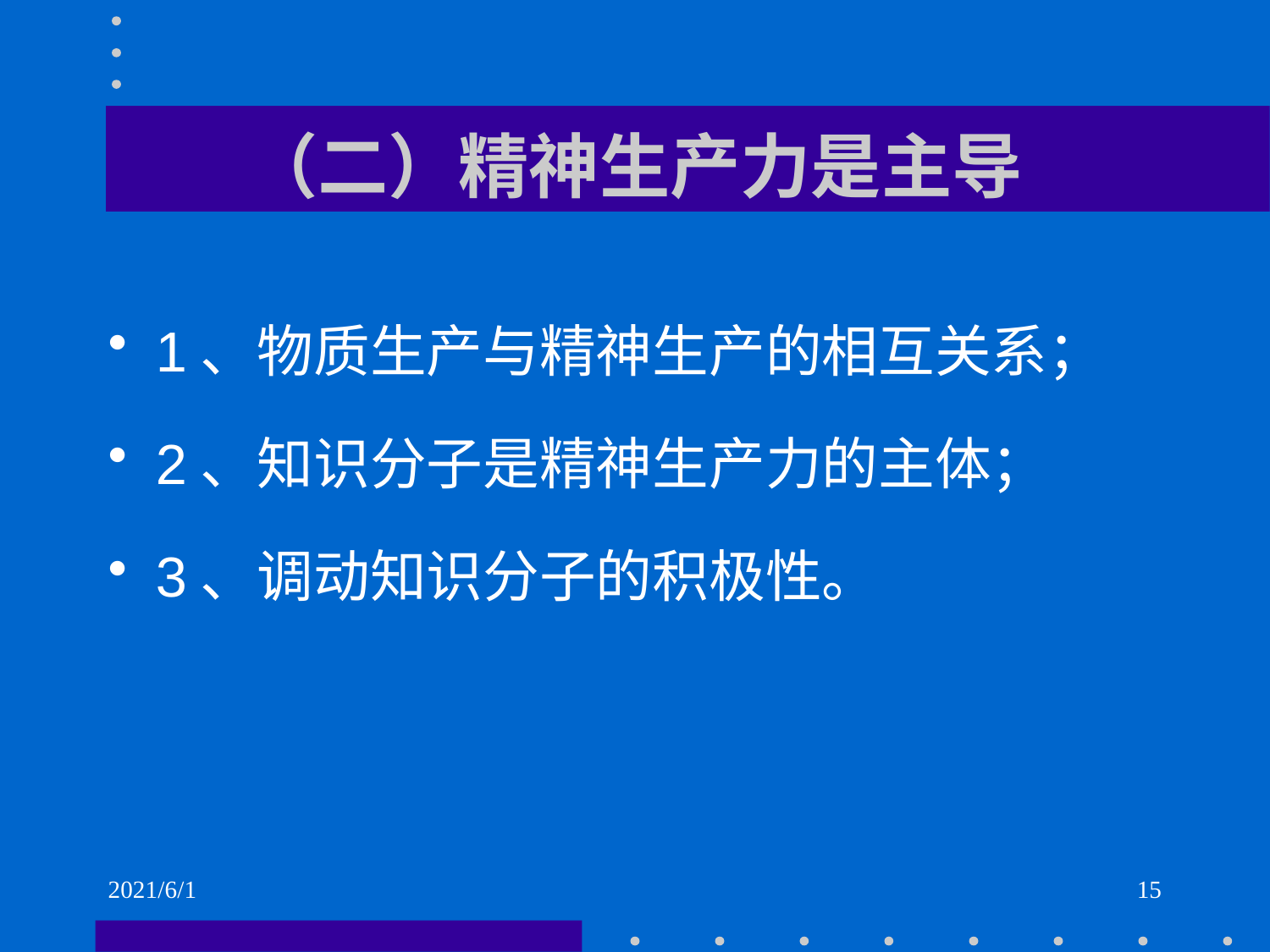

# （二）精神生产力是主导
1、物质生产与精神生产的相互关系；
2、知识分子是精神生产力的主体；
3、调动知识分子的积极性。
2021/6/1
15